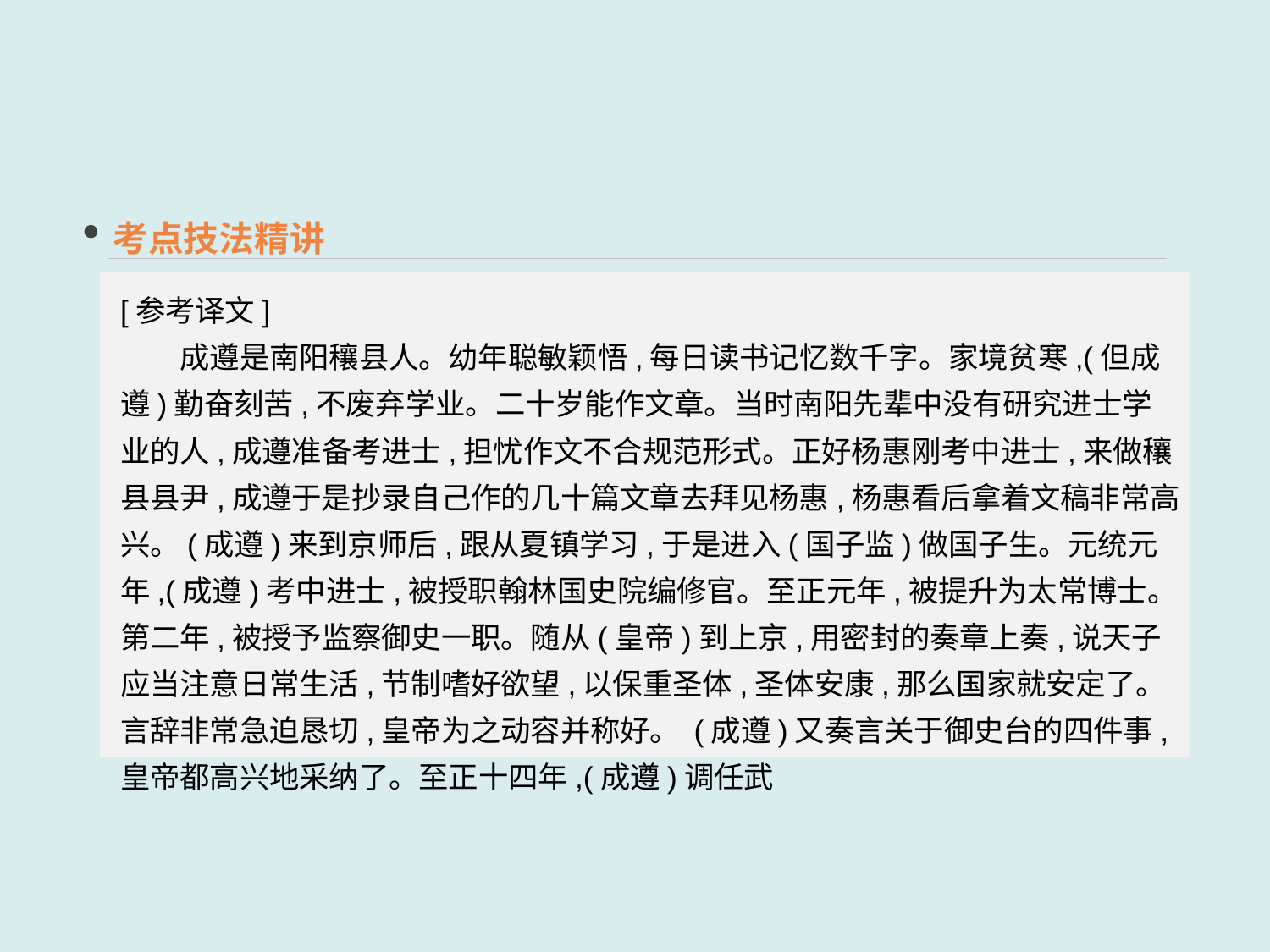

考点技法精讲

[参考译文]
　　成遵是南阳穰县人。幼年聪敏颖悟,每日读书记忆数千字。家境贫寒,(但成遵)勤奋刻苦,不废弃学业。二十岁能作文章。当时南阳先辈中没有研究进士学业的人,成遵准备考进士,担忧作文不合规范形式。正好杨惠刚考中进士,来做穰县县尹,成遵于是抄录自己作的几十篇文章去拜见杨惠,杨惠看后拿着文稿非常高兴。(成遵)来到京师后,跟从夏镇学习,于是进入(国子监)做国子生。元统元年,(成遵)考中进士,被授职翰林国史院编修官。至正元年,被提升为太常博士。第二年,被授予监察御史一职。随从(皇帝)到上京,用密封的奏章上奏,说天子应当注意日常生活,节制嗜好欲望,以保重圣体,圣体安康,那么国家就安定了。言辞非常急迫恳切,皇帝为之动容并称好。 (成遵)又奏言关于御史台的四件事,皇帝都高兴地采纳了。至正十四年,(成遵)调任武